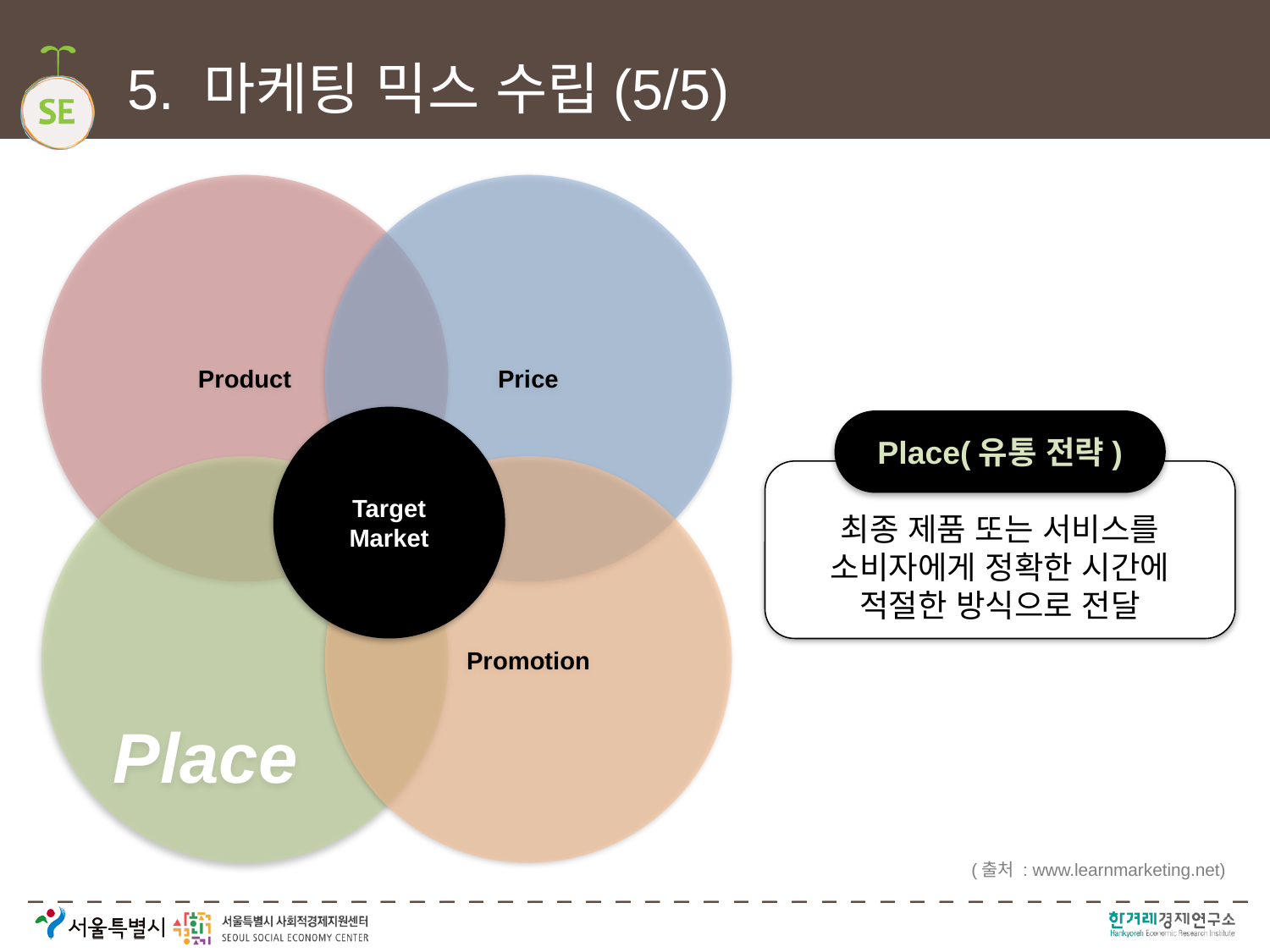

# 5. 마케팅 믹스 수립(5/5)
Product
Price
Target Market
Place(유통 전략)
Place
Promotion
최종 제품 또는 서비스를 소비자에게 정확한 시간에 적절한 방식으로 전달
(출처 : www.learnmarketing.net)